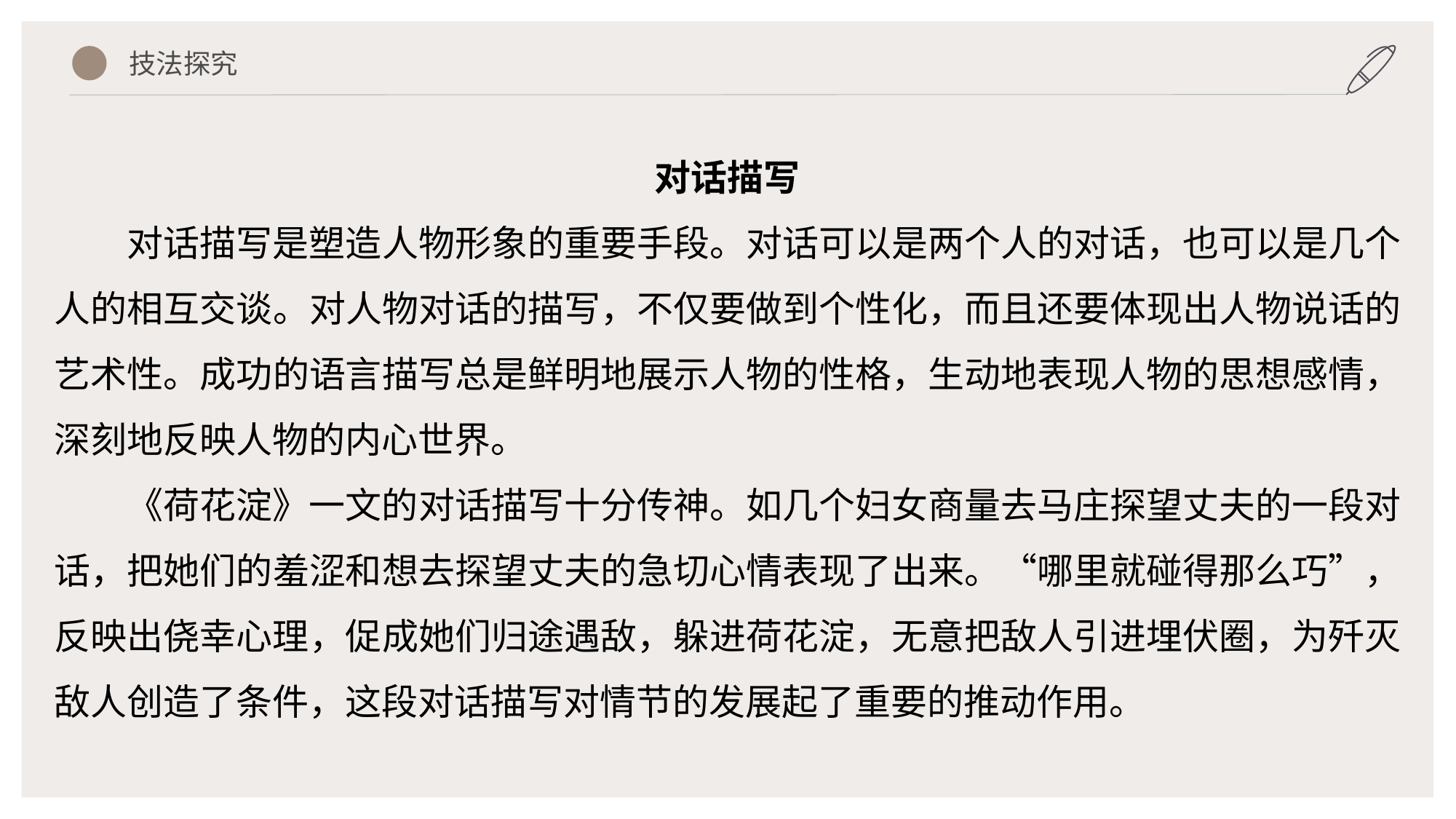

技法探究

对话描写
对话描写是塑造人物形象的重要手段。对话可以是两个人的对话，也可以是几个人的相互交谈。对人物对话的描写，不仅要做到个性化，而且还要体现出人物说话的艺术性。成功的语言描写总是鲜明地展示人物的性格，生动地表现人物的思想感情，深刻地反映人物的内心世界。
《荷花淀》一文的对话描写十分传神。如几个妇女商量去马庄探望丈夫的一段对话，把她们的羞涩和想去探望丈夫的急切心情表现了出来。“哪里就碰得那么巧”，反映出侥幸心理，促成她们归途遇敌，躲进荷花淀，无意把敌人引进埋伏圈，为歼灭敌人创造了条件，这段对话描写对情节的发展起了重要的推动作用。